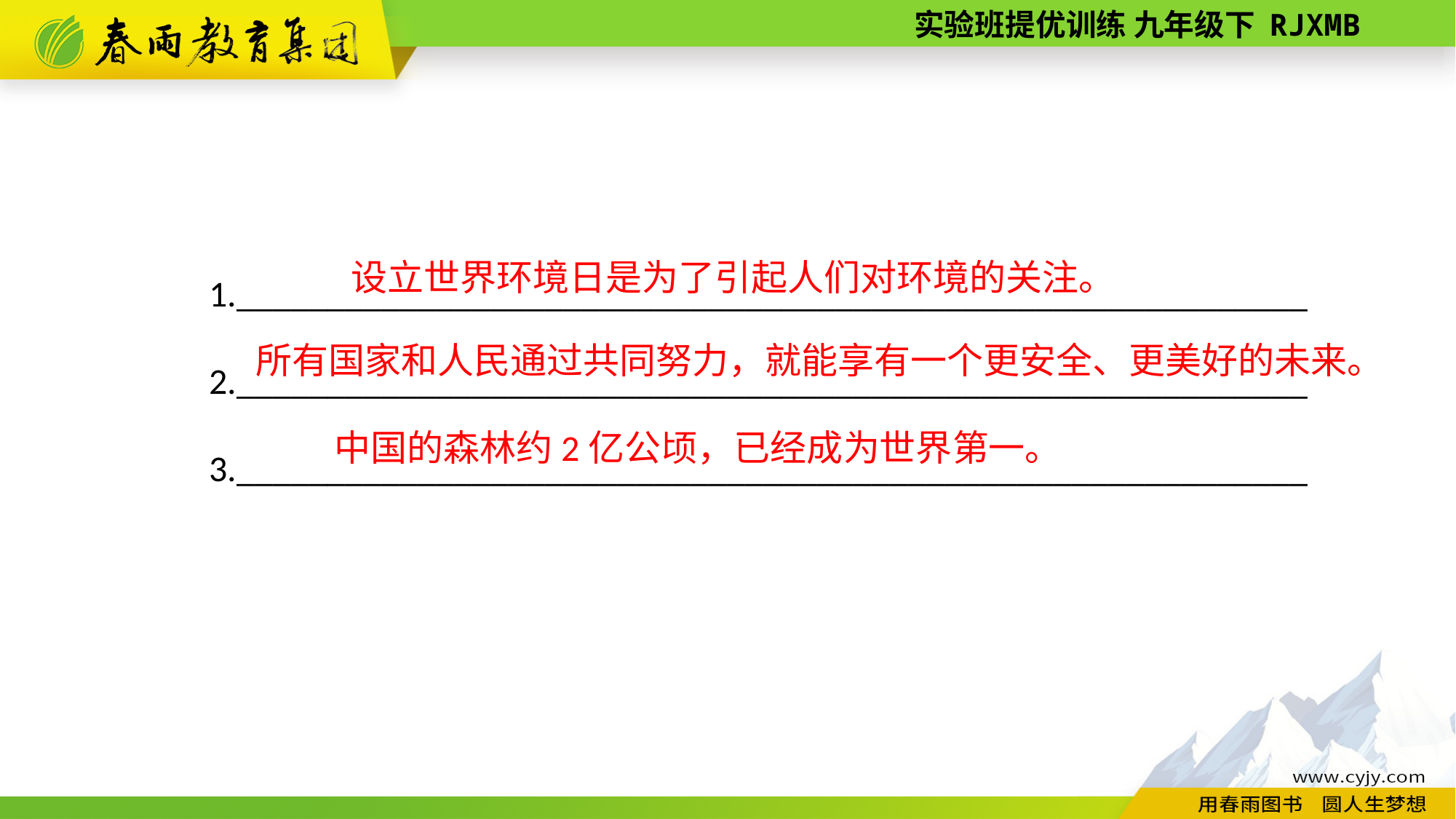

1.___________________________________________________________
2.___________________________________________________________
3.___________________________________________________________
设立世界环境日是为了引起人们对环境的关注。
所有国家和人民通过共同努力，就能享有一个更安全、更美好的未来。
中国的森林约2亿公顷，已经成为世界第一。